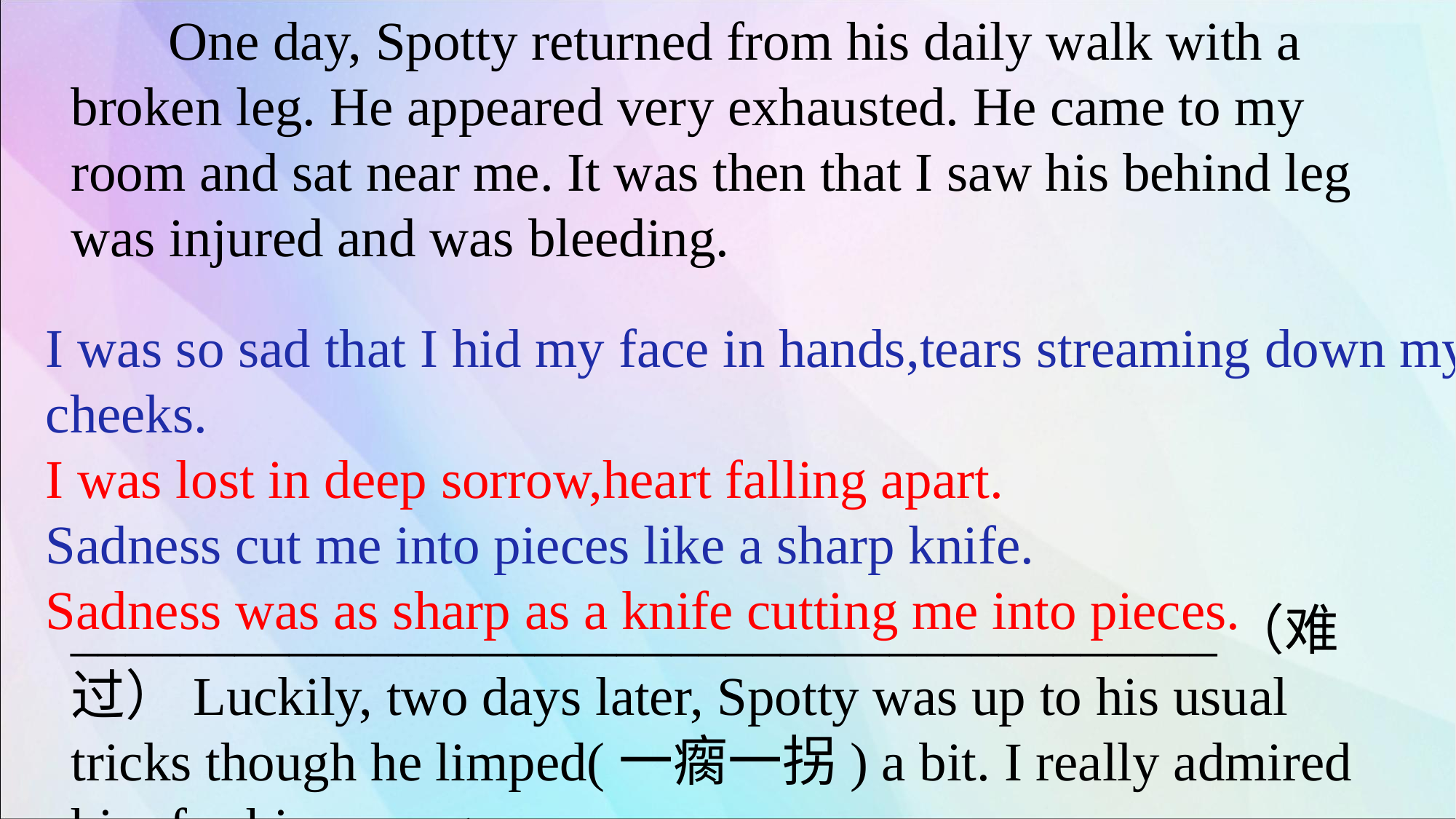

One day, Spotty returned from his daily walk with a broken leg. He appeared very exhausted. He came to my room and sat near me. It was then that I saw his behind leg was injured and was bleeding.

__________________________________________（难过）Luckily, two days later, Spotty was up to his usual tricks though he limped(一瘸一拐) a bit. I really admired him for his courage.
I was so sad that I hid my face in hands,tears streaming down my cheeks.
I was lost in deep sorrow,heart falling apart.
Sadness cut me into pieces like a sharp knife.
Sadness was as sharp as a knife cutting me into pieces.